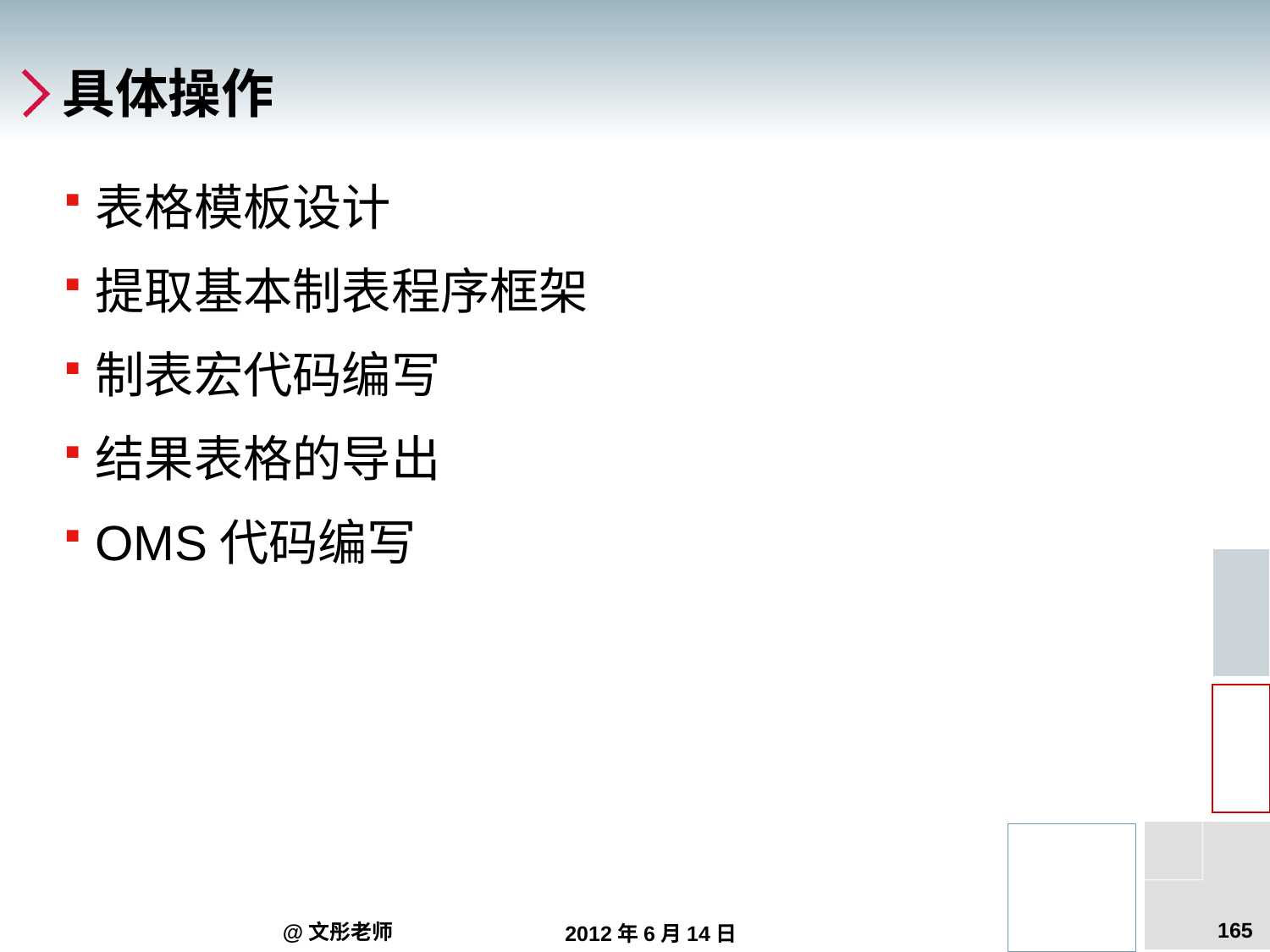

# 具体操作
表格模板设计
提取基本制表程序框架
制表宏代码编写
结果表格的导出
OMS代码编写

165
@文彤老师
2012年6月14日